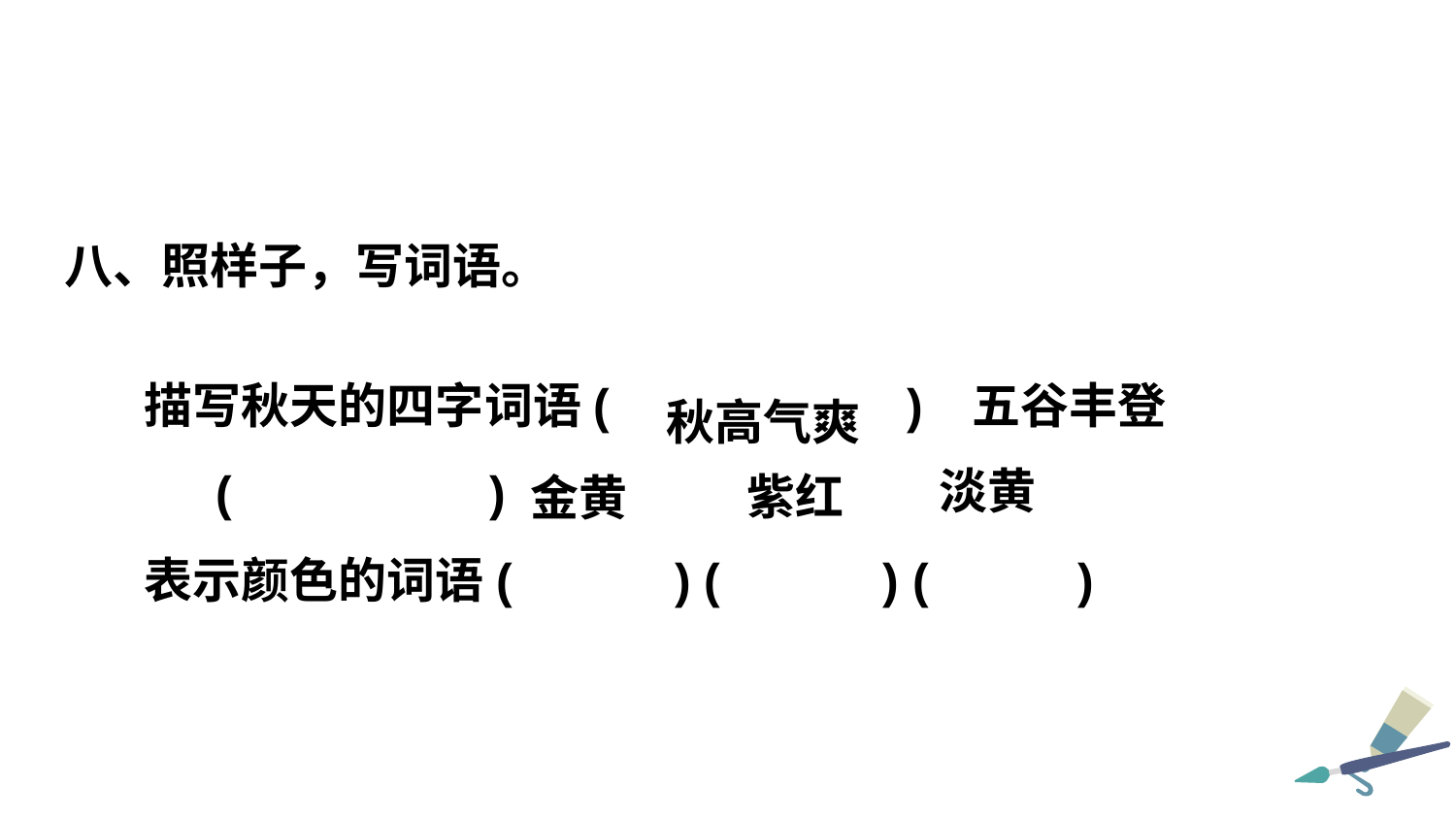

八、照样子，写词语。
描写秋天的四字词语(                      ) (                   )
表示颜色的词语(            ) (            ) (           )
五谷丰登
  秋高气爽
淡黄
紫红
金黄